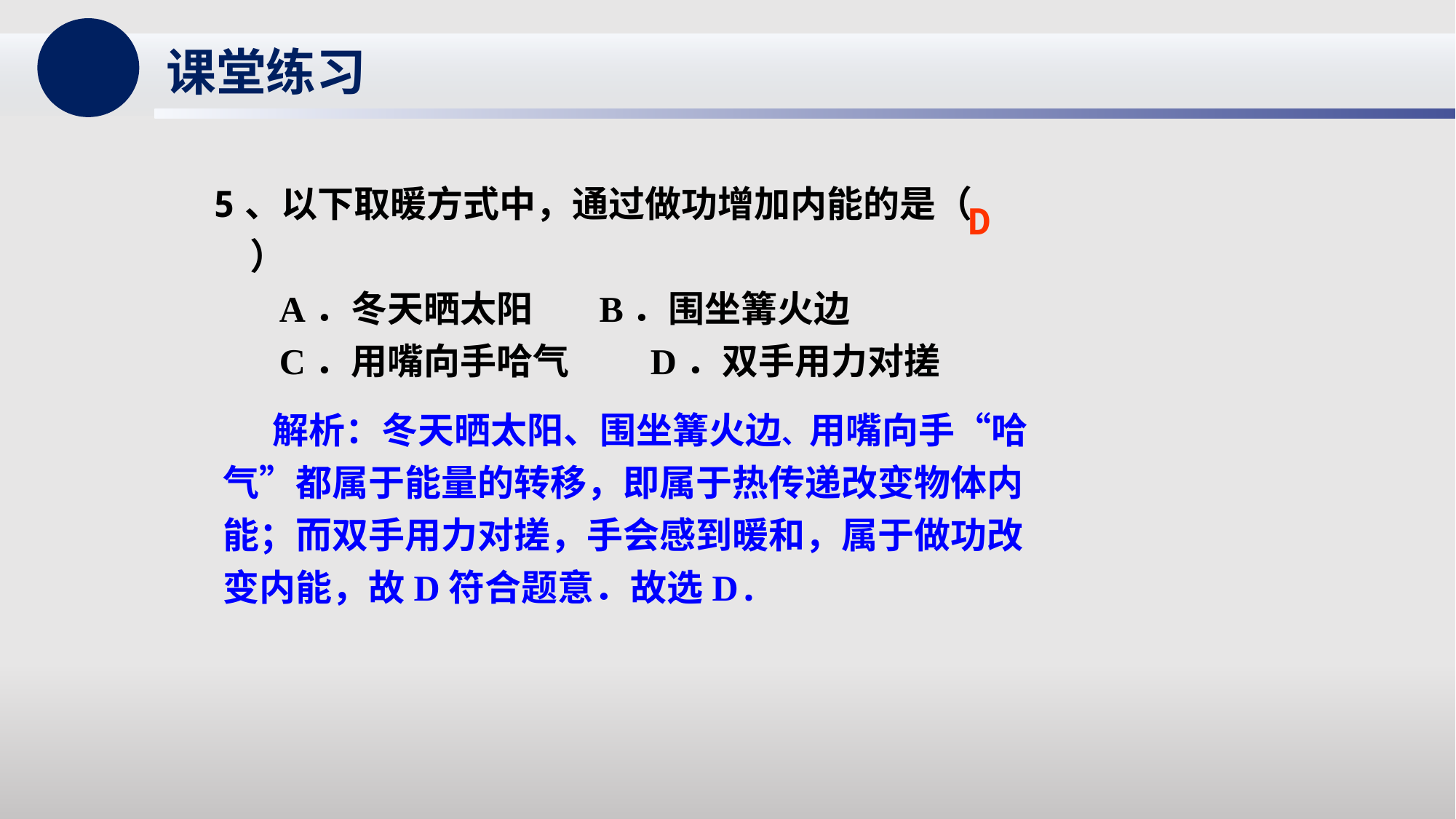

课堂练习

5、以下取暖方式中，通过做功增加内能的是（　　）
   A．冬天晒太阳	      B．围坐篝火边
   C．用嘴向手哈气	D．双手用力对搓
D
     解析：冬天晒太阳、围坐篝火边、用嘴向手“哈气”都属于能量的转移，即属于热传递改变物体内能；而双手用力对搓，手会感到暖和，属于做功改变内能，故D符合题意．故选D.